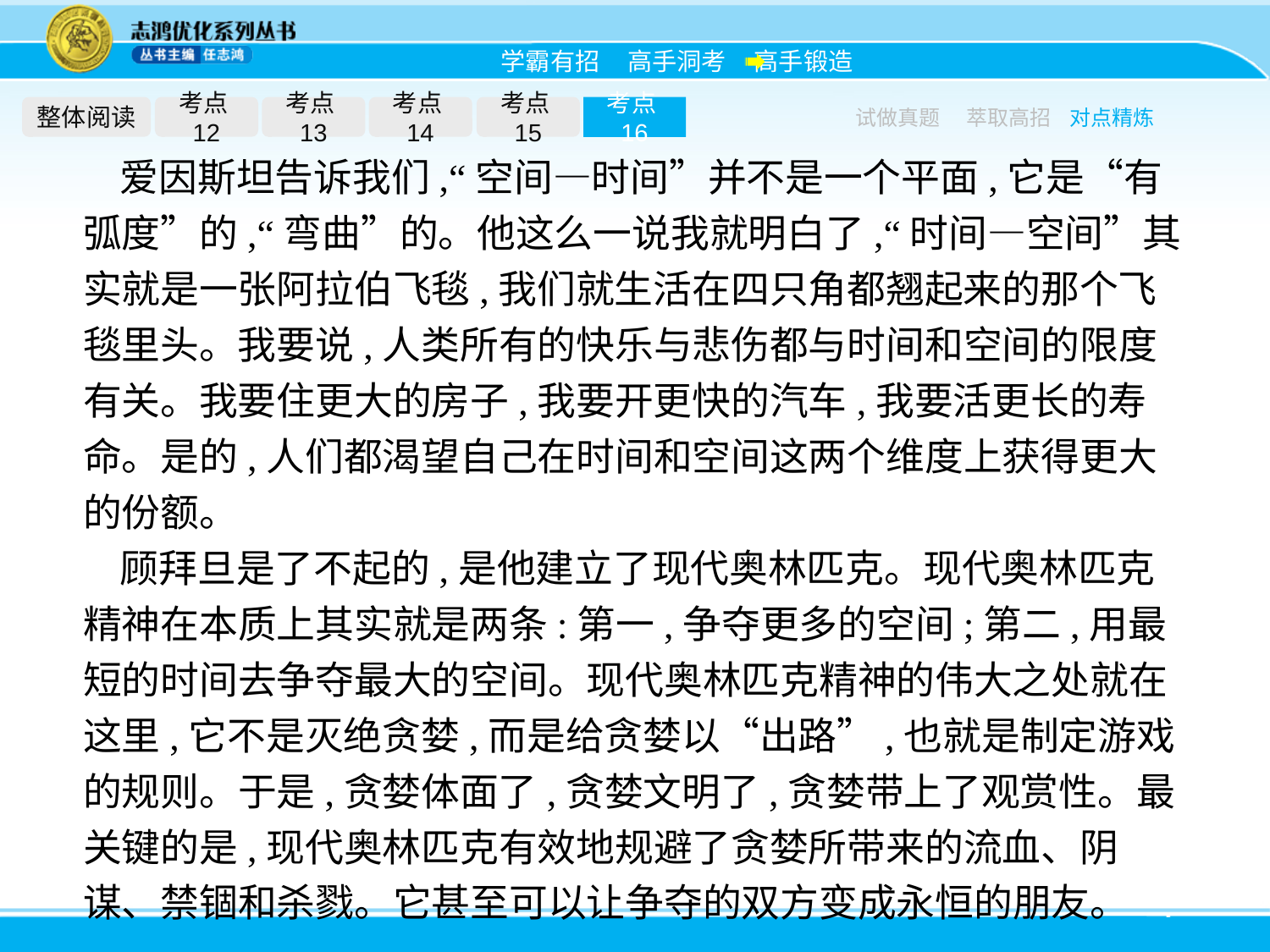

整体阅读
考点12
考点13
考点14
考点15
考点16
试做真题
萃取高招
对点精炼
爱因斯坦告诉我们,“空间—时间”并不是一个平面,它是“有弧度”的,“弯曲”的。他这么一说我就明白了,“时间—空间”其实就是一张阿拉伯飞毯,我们就生活在四只角都翘起来的那个飞毯里头。我要说,人类所有的快乐与悲伤都与时间和空间的限度有关。我要住更大的房子,我要开更快的汽车,我要活更长的寿命。是的,人们都渴望自己在时间和空间这两个维度上获得更大的份额。
顾拜旦是了不起的,是他建立了现代奥林匹克。现代奥林匹克精神在本质上其实就是两条:第一,争夺更多的空间;第二,用最短的时间去争夺最大的空间。现代奥林匹克精神的伟大之处就在这里,它不是灭绝贪婪,而是给贪婪以“出路”,也就是制定游戏的规则。于是,贪婪体面了,贪婪文明了,贪婪带上了观赏性。最关键的是,现代奥林匹克有效地规避了贪婪所带来的流血、阴谋、禁锢和杀戮。它甚至可以让争夺的双方变成永恒的朋友。